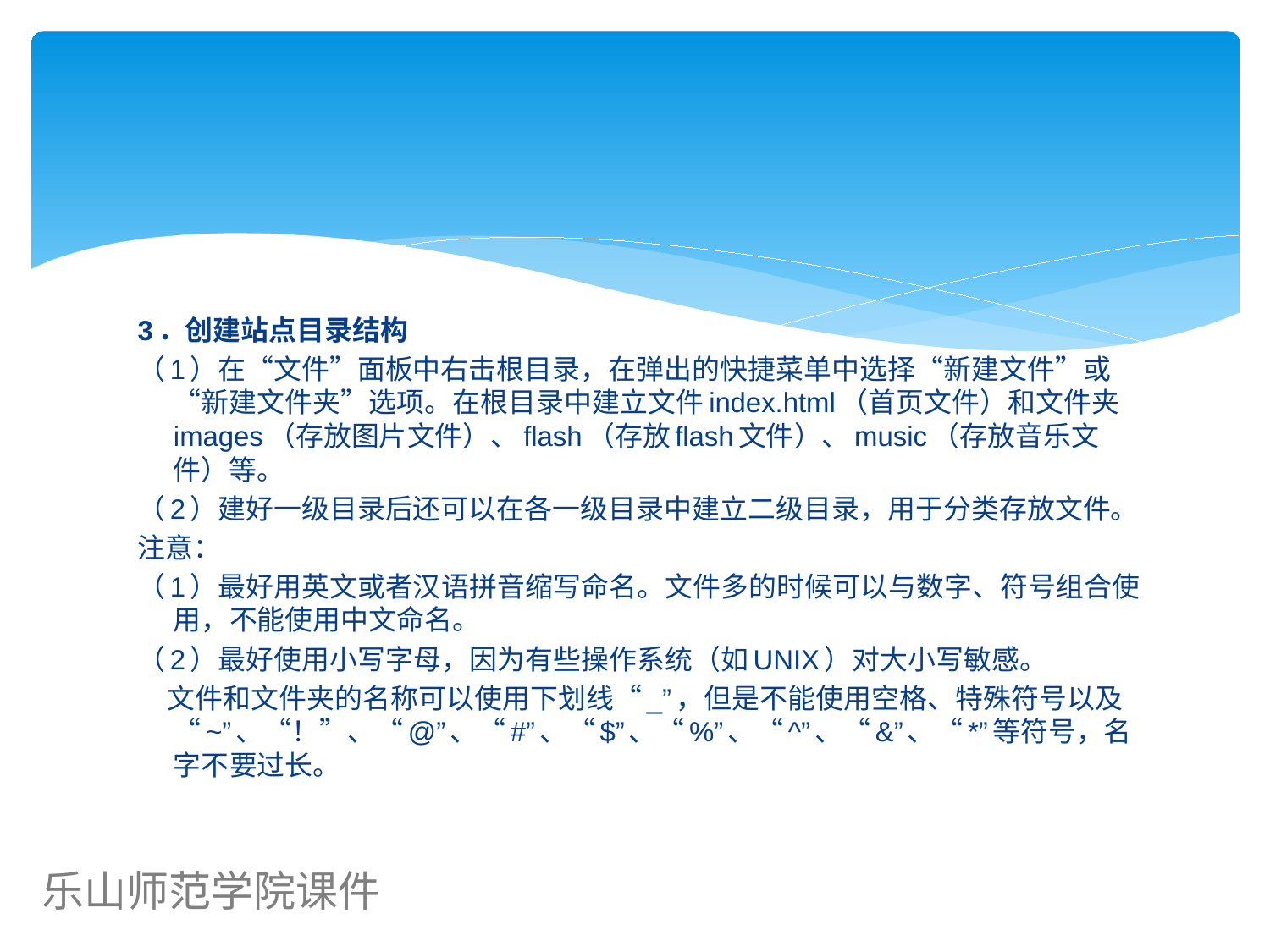

#
3．创建站点目录结构
（1）在“文件”面板中右击根目录，在弹出的快捷菜单中选择“新建文件”或“新建文件夹”选项。在根目录中建立文件index.html（首页文件）和文件夹images（存放图片文件）、flash（存放flash文件）、music（存放音乐文件）等。
（2）建好一级目录后还可以在各一级目录中建立二级目录，用于分类存放文件。
注意：
（1）最好用英文或者汉语拼音缩写命名。文件多的时候可以与数字、符号组合使用，不能使用中文命名。
（2）最好使用小写字母，因为有些操作系统（如UNIX）对大小写敏感。
    文件和文件夹的名称可以使用下划线“_”，但是不能使用空格、特殊符号以及“~”、“！”、“@”、“#”、“$”、“%”、“^”、“&”、“*”等符号，名字不要过长。